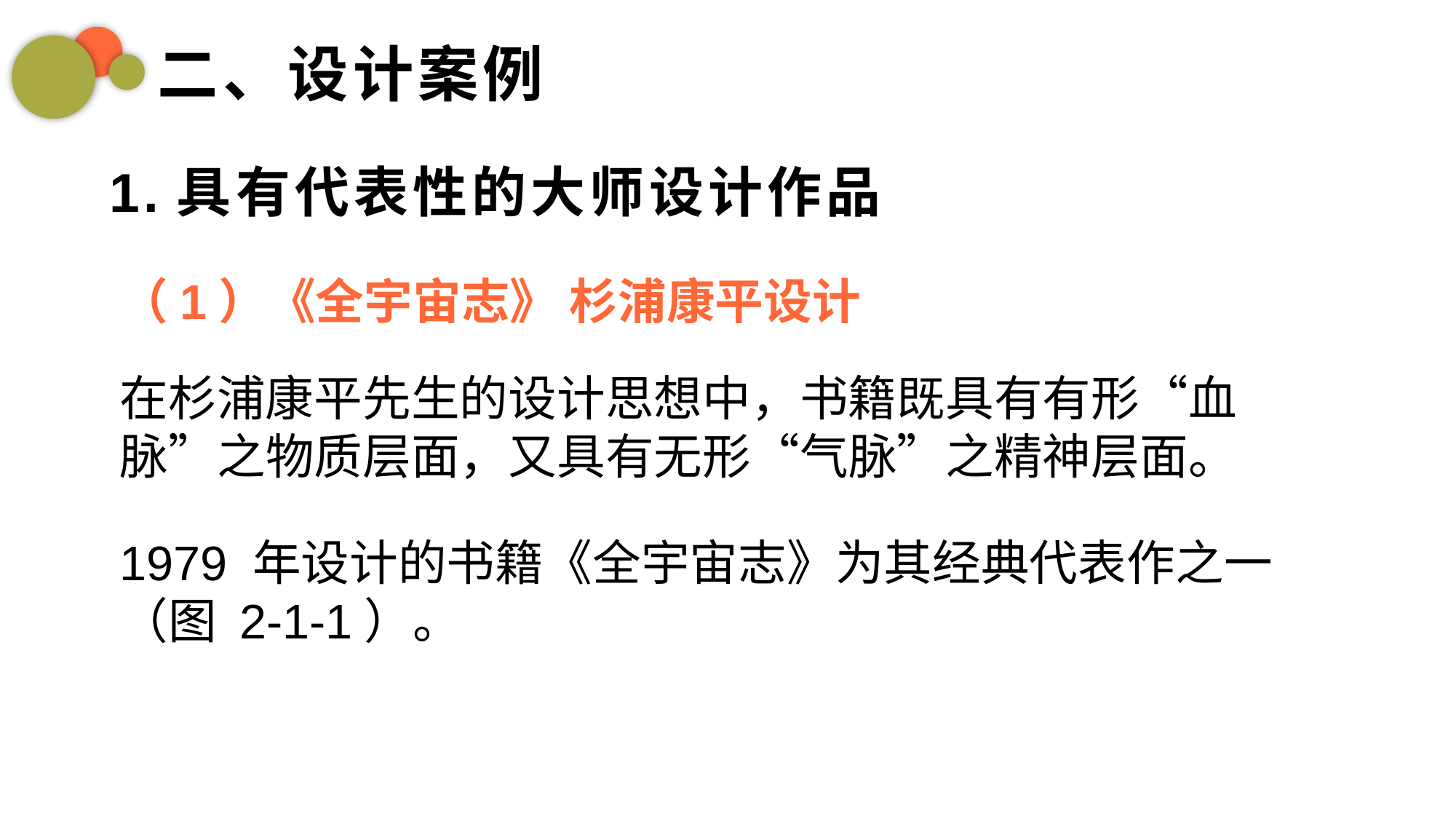

二、设计案例
1.具有代表性的大师设计作品
（1）《全宇宙志》 杉浦康平设计
在杉浦康平先生的设计思想中，书籍既具有有形“血脉”之物质层面，又具有无形“气脉”之精神层面。
1979 年设计的书籍《全宇宙志》为其经典代表作之一（图 2-1-1）。